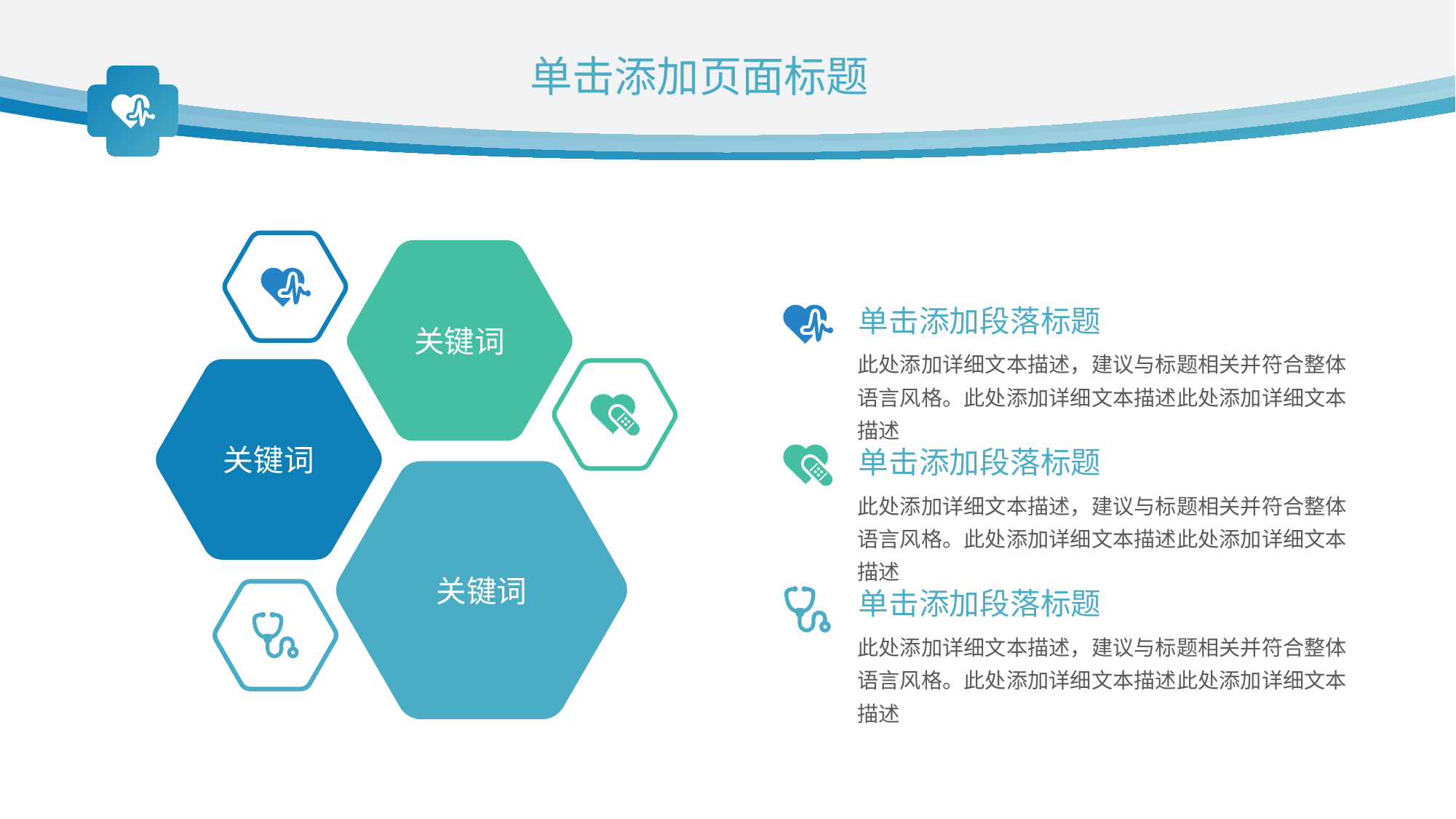

单击添加页面标题

关键词

单击添加段落标题

此处添加详细文本描述，建议与标题相关并符合整体语言风格。此处添加详细文本描述此处添加详细文本描述
关键词

单击添加段落标题

关键词
此处添加详细文本描述，建议与标题相关并符合整体语言风格。此处添加详细文本描述此处添加详细文本描述

单击添加段落标题

此处添加详细文本描述，建议与标题相关并符合整体语言风格。此处添加详细文本描述此处添加详细文本描述